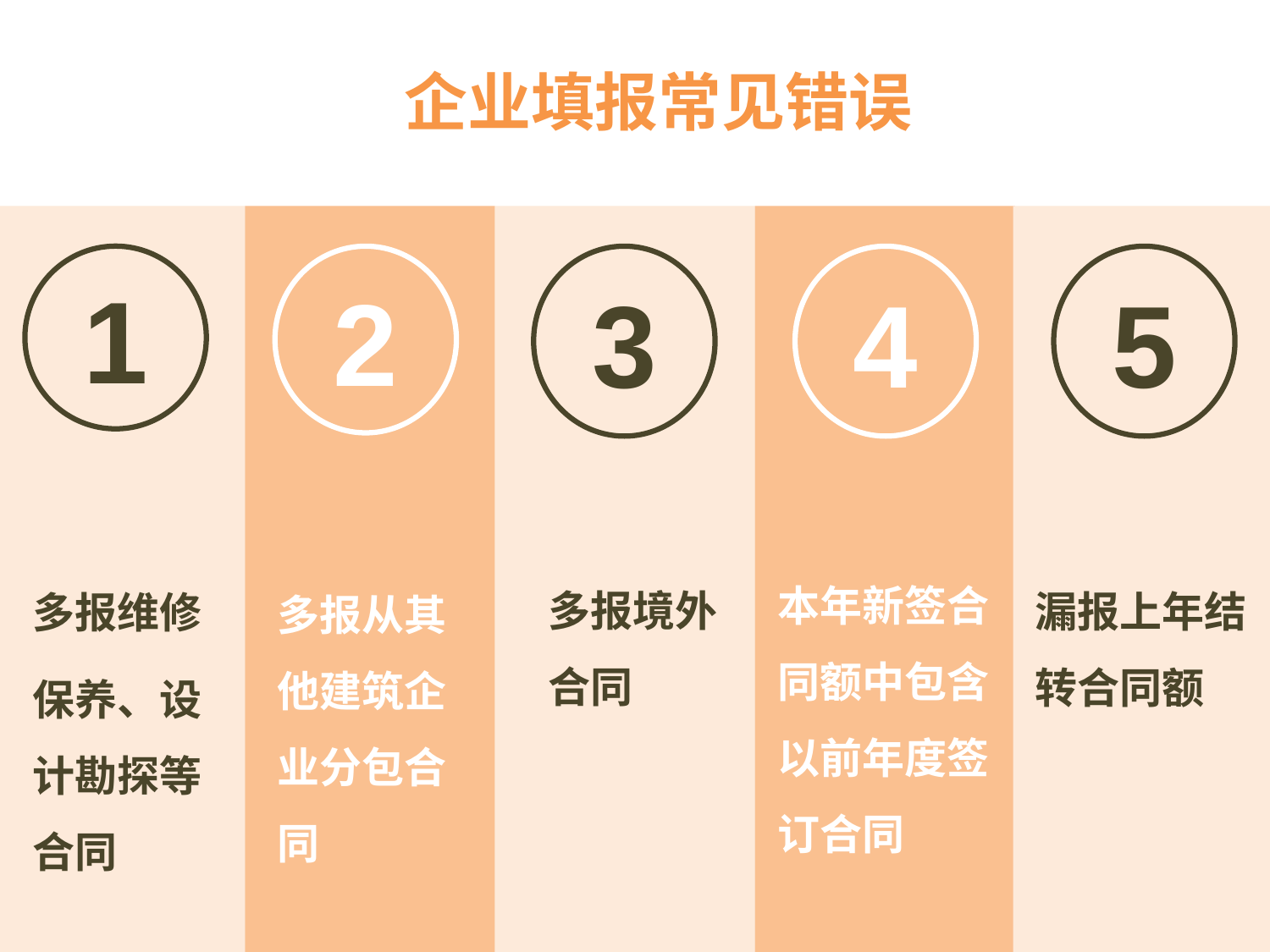

企业填报常见错误

1
多报维修保养、设计勘探等合同
2
多报从其他建筑企业分包合同
3
多报境外合同
4
本年新签合同额中包含以前年度签订合同
5
漏报上年结转合同额